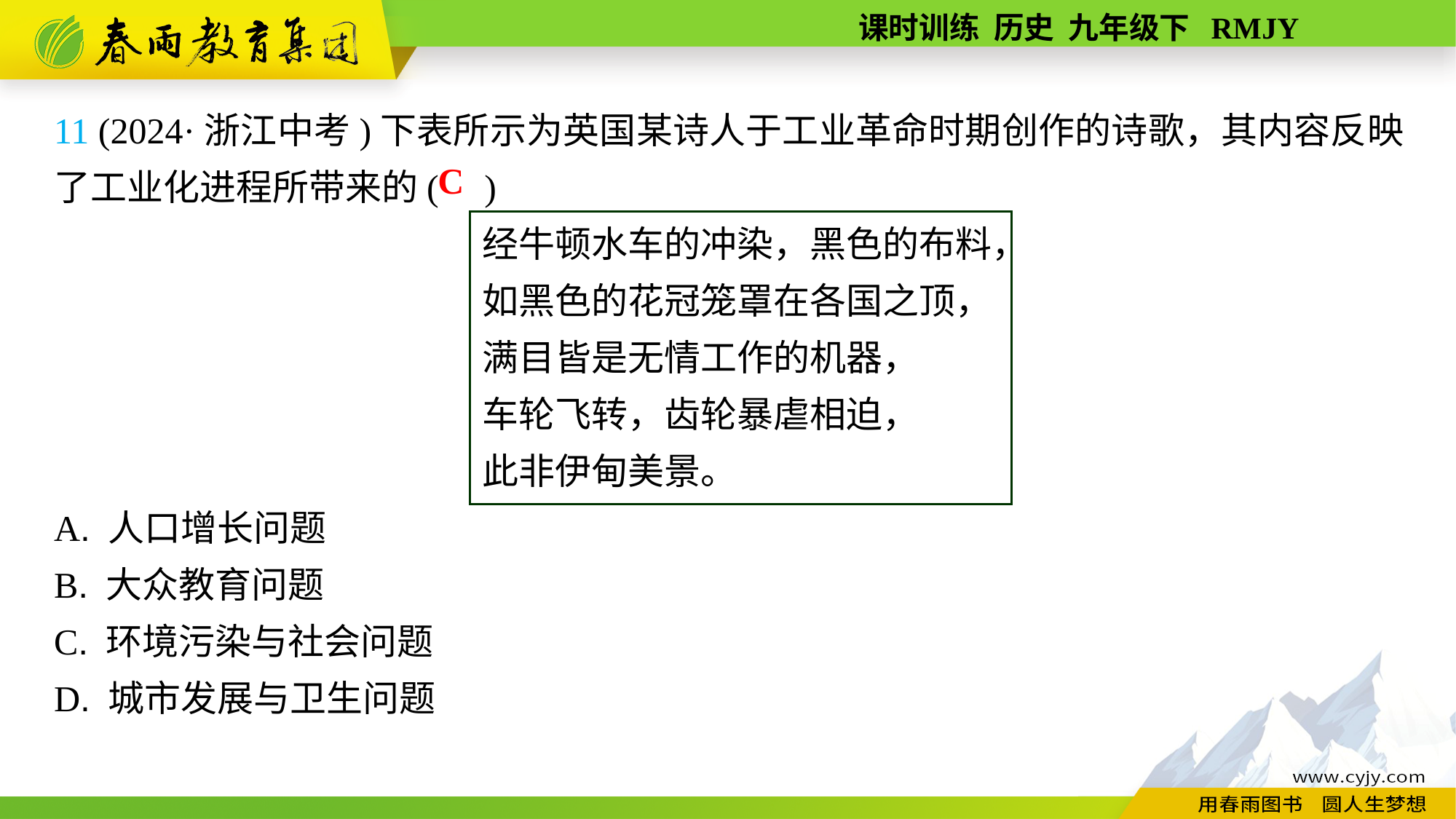

11 (2024·浙江中考)下表所示为英国某诗人于工业革命时期创作的诗歌，其内容反映了工业化进程所带来的(     )
经牛顿水车的冲染，黑色的布料，
如黑色的花冠笼罩在各国之顶，
满目皆是无情工作的机器，
车轮飞转，齿轮暴虐相迫，
此非伊甸美景。
A. 人口增长问题
B. 大众教育问题
C. 环境污染与社会问题
D. 城市发展与卫生问题
C